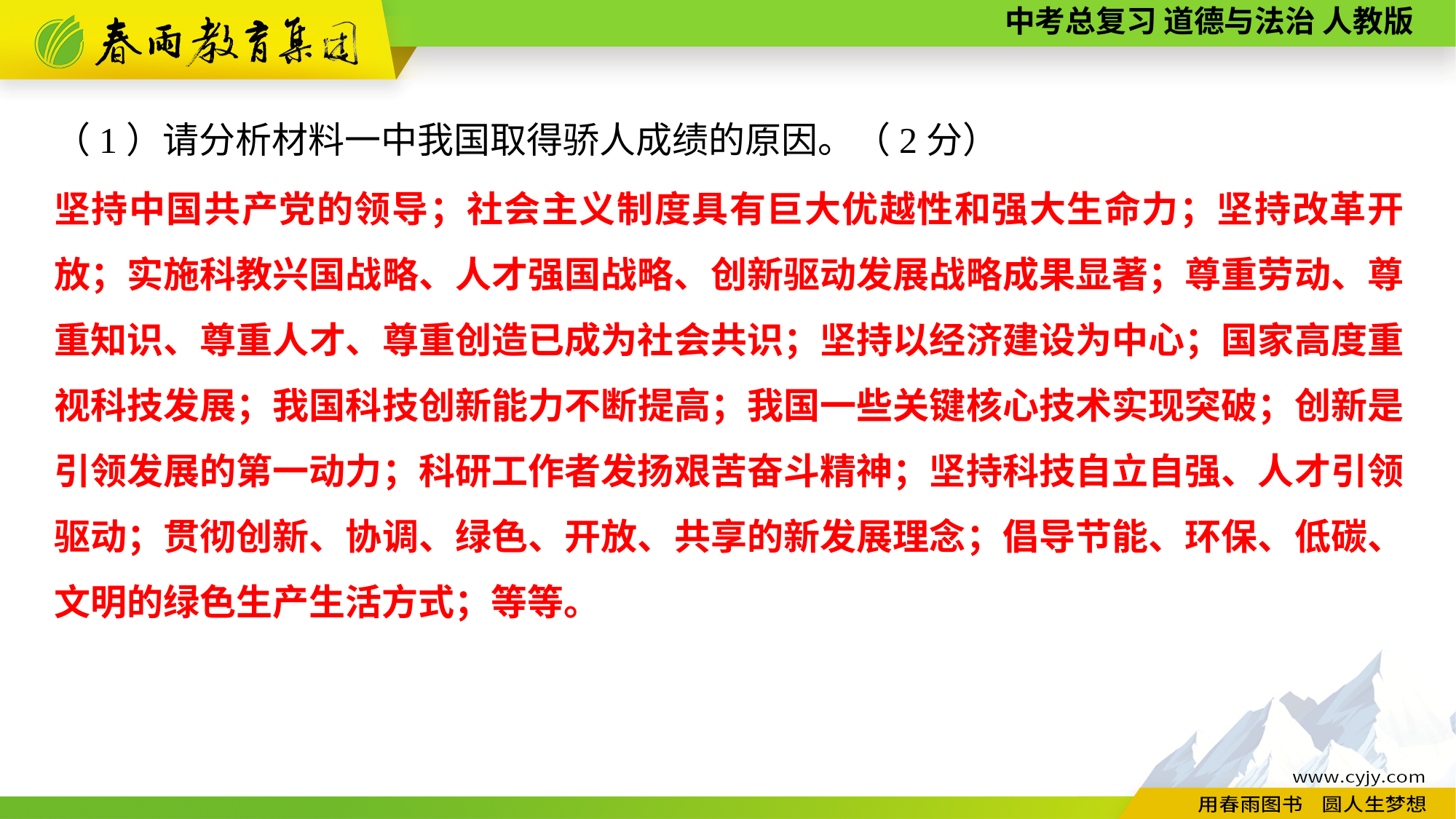

（1）请分析材料一中我国取得骄人成绩的原因。（2分）
坚持中国共产党的领导；社会主义制度具有巨大优越性和强大生命力；坚持改革开放；实施科教兴国战略、人才强国战略、创新驱动发展战略成果显著；尊重劳动、尊重知识、尊重人才、尊重创造已成为社会共识；坚持以经济建设为中心；国家高度重视科技发展；我国科技创新能力不断提高；我国一些关键核心技术实现突破；创新是引领发展的第一动力；科研工作者发扬艰苦奋斗精神；坚持科技自立自强、人才引领驱动；贯彻创新、协调、绿色、开放、共享的新发展理念；倡导节能、环保、低碳、文明的绿色生产生活方式；等等。